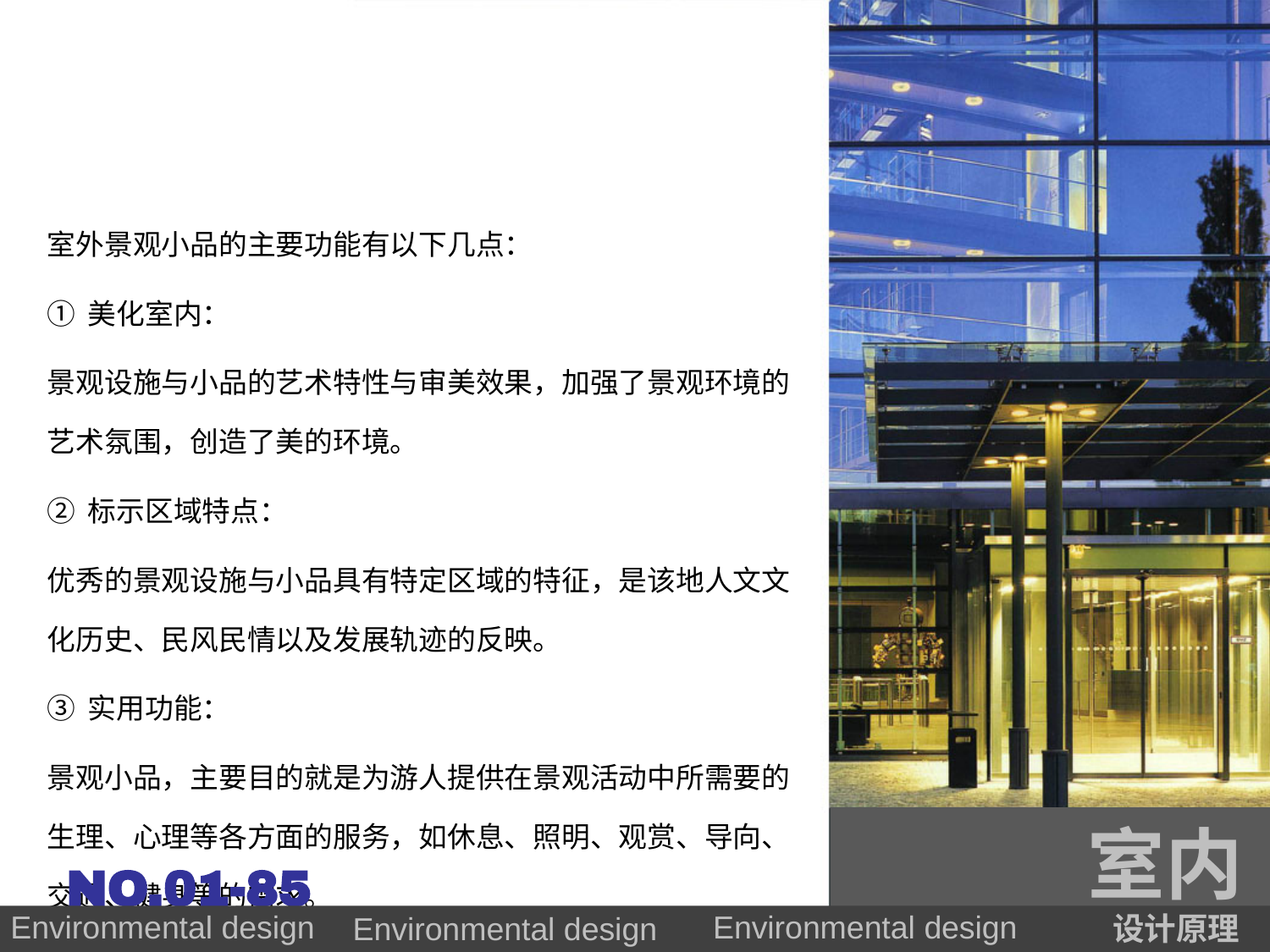

#
室外景观小品的主要功能有以下几点：
①美化室内：
景观设施与小品的艺术特性与审美效果，加强了景观环境的艺术氛围，创造了美的环境。
②标示区域特点：
优秀的景观设施与小品具有特定区域的特征，是该地人文文化历史、民风民情以及发展轨迹的反映。
③实用功能：
景观小品，主要目的就是为游人提供在景观活动中所需要的生理、心理等各方面的服务，如休息、照明、观赏、导向、交通、健身等的需求。
④提高整体环境品质：

室内

NO.01-85
设计原理
Environmental design
Environmental design
Environmental design